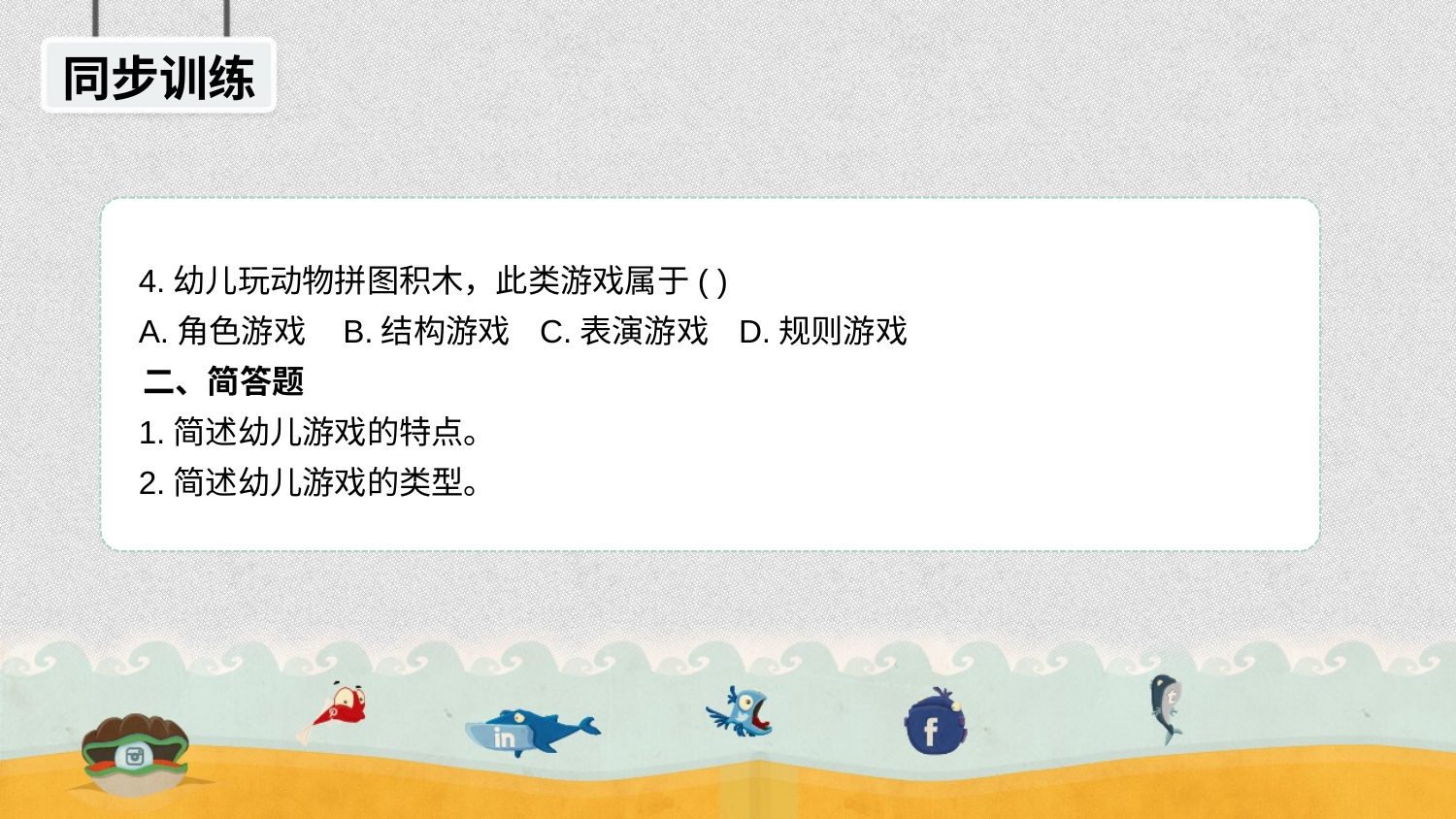

同步训练
  4.幼儿玩动物拼图积木，此类游戏属于( )
  A.角色游戏    B.结构游戏   C.表演游戏   D.规则游戏
  二、简答题
  1.简述幼儿游戏的特点。
  2.简述幼儿游戏的类型。